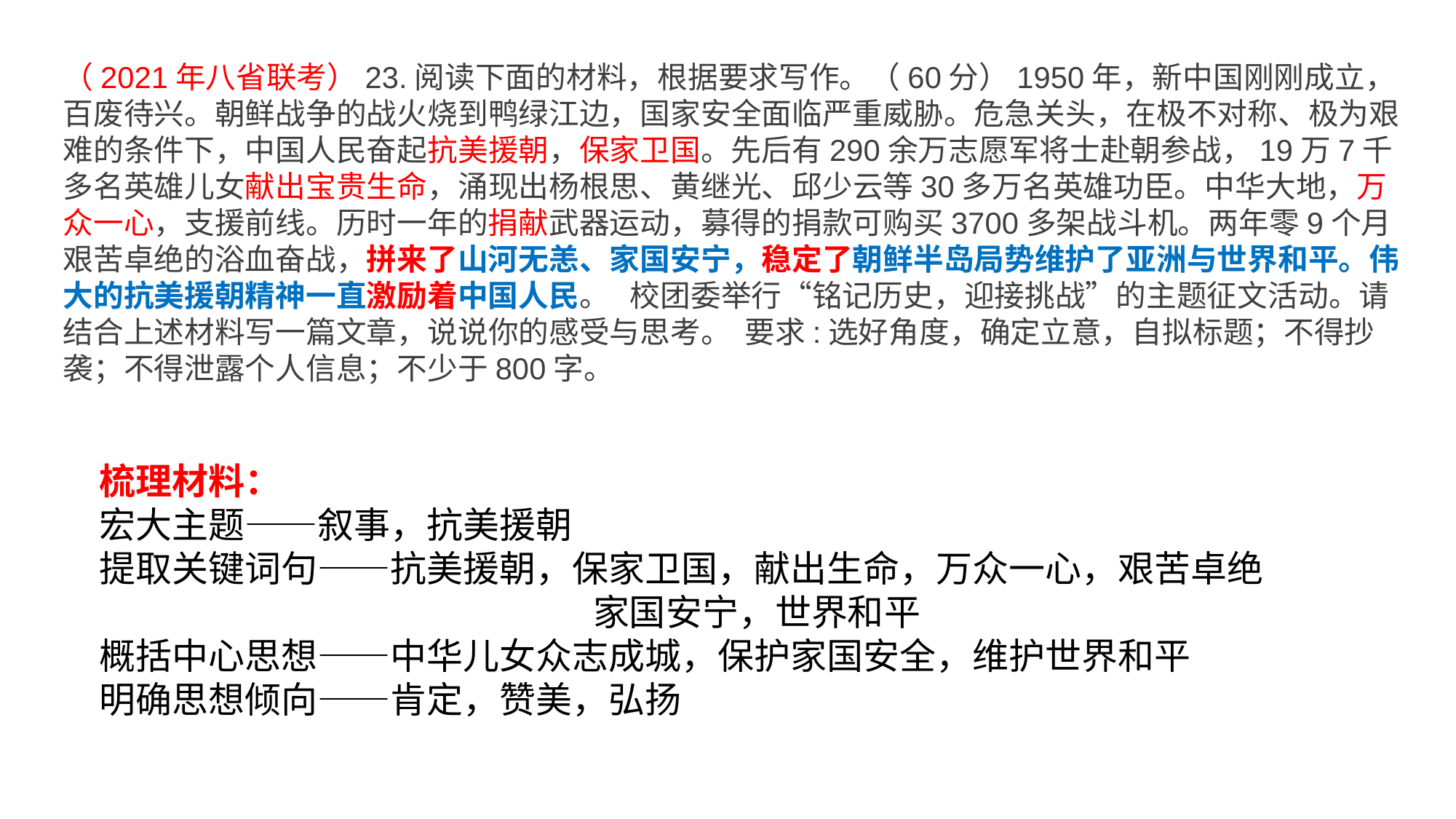

（2021年八省联考）23.阅读下面的材料，根据要求写作。（60分）1950年，新中国刚刚成立，百废待兴。朝鲜战争的战火烧到鸭绿江边，国家安全面临严重威胁。危急关头，在极不对称、极为艰难的条件下，中国人民奋起抗美援朝，保家卫国。先后有290余万志愿军将士赴朝参战，19万7千多名英雄儿女献出宝贵生命，涌现出杨根思、黄继光、邱少云等30多万名英雄功臣。中华大地，万众一心，支援前线。历时一年的捐献武器运动，募得的捐款可购买3700多架战斗机。两年零9个月艰苦卓绝的浴血奋战，拼来了山河无恙、家国安宁，稳定了朝鲜半岛局势维护了亚洲与世界和平。伟大的抗美援朝精神一直激励着中国人民。   校团委举行“铭记历史，迎接挑战”的主题征文活动。请结合上述材料写一篇文章，说说你的感受与思考。  要求:选好角度，确定立意，自拟标题；不得抄袭；不得泄露个人信息；不少于800字。

梳理材料：
宏大主题——叙事，抗美援朝
提取关键词句——抗美援朝，保家卫国，献出生命，万众一心，艰苦卓绝
家国安宁，世界和平
概括中心思想——中华儿女众志成城，保护家国安全，维护世界和平
明确思想倾向——肯定，赞美，弘扬